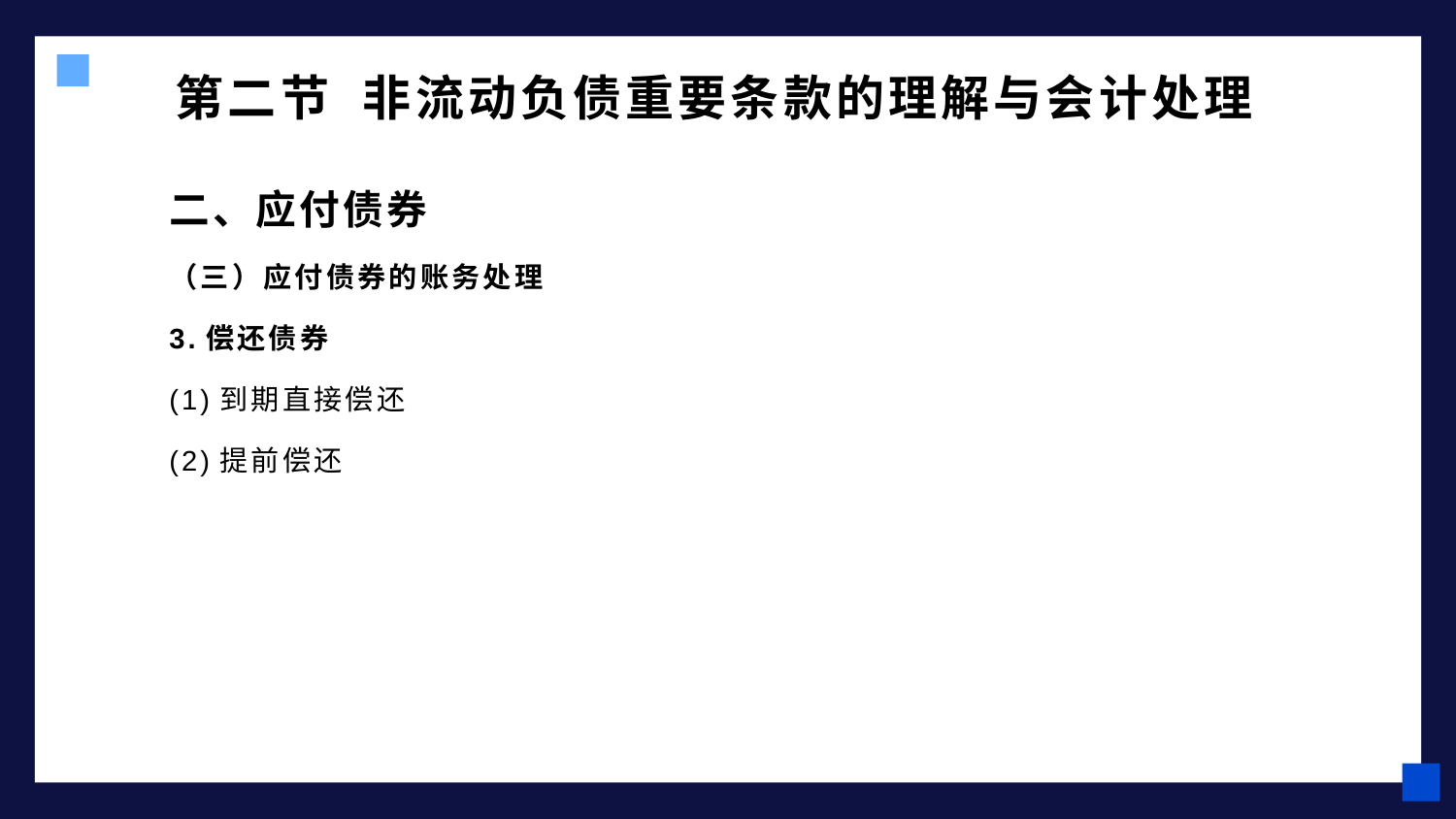

# 第二节  非流动负债重要条款的理解与会计处理
二、应付债券
（三）应付债券的账务处理
3.偿还债券
(1)到期直接偿还
(2)提前偿还